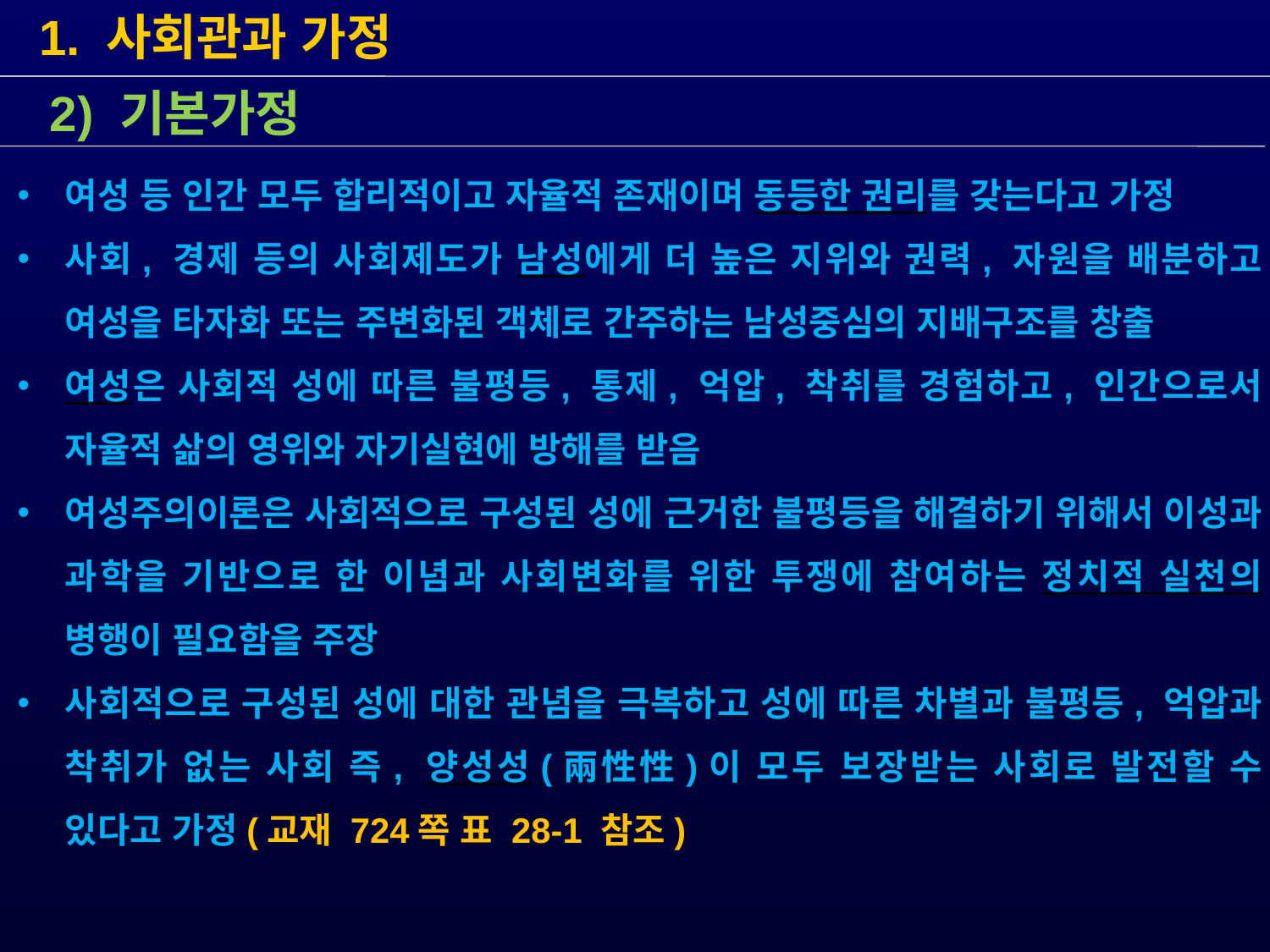

1. 사회관과 가정

  2) 기본가정

여성 등 인간 모두 합리적이고 자율적 존재이며 동등한 권리를 갖는다고 가정
사회, 경제 등의 사회제도가 남성에게 더 높은 지위와 권력, 자원을 배분하고 여성을 타자화 또는 주변화된 객체로 간주하는 남성중심의 지배구조를 창출
여성은 사회적 성에 따른 불평등, 통제, 억압, 착취를 경험하고, 인간으로서 자율적 삶의 영위와 자기실현에 방해를 받음
여성주의이론은 사회적으로 구성된 성에 근거한 불평등을 해결하기 위해서 이성과 과학을 기반으로 한 이념과 사회변화를 위한 투쟁에 참여하는 정치적 실천의 병행이 필요함을 주장
사회적으로 구성된 성에 대한 관념을 극복하고 성에 따른 차별과 불평등, 억압과 착취가 없는 사회 즉, 양성성(兩性性)이 모두 보장받는 사회로 발전할 수 있다고 가정(교재 724쪽 표 28-1 참조)